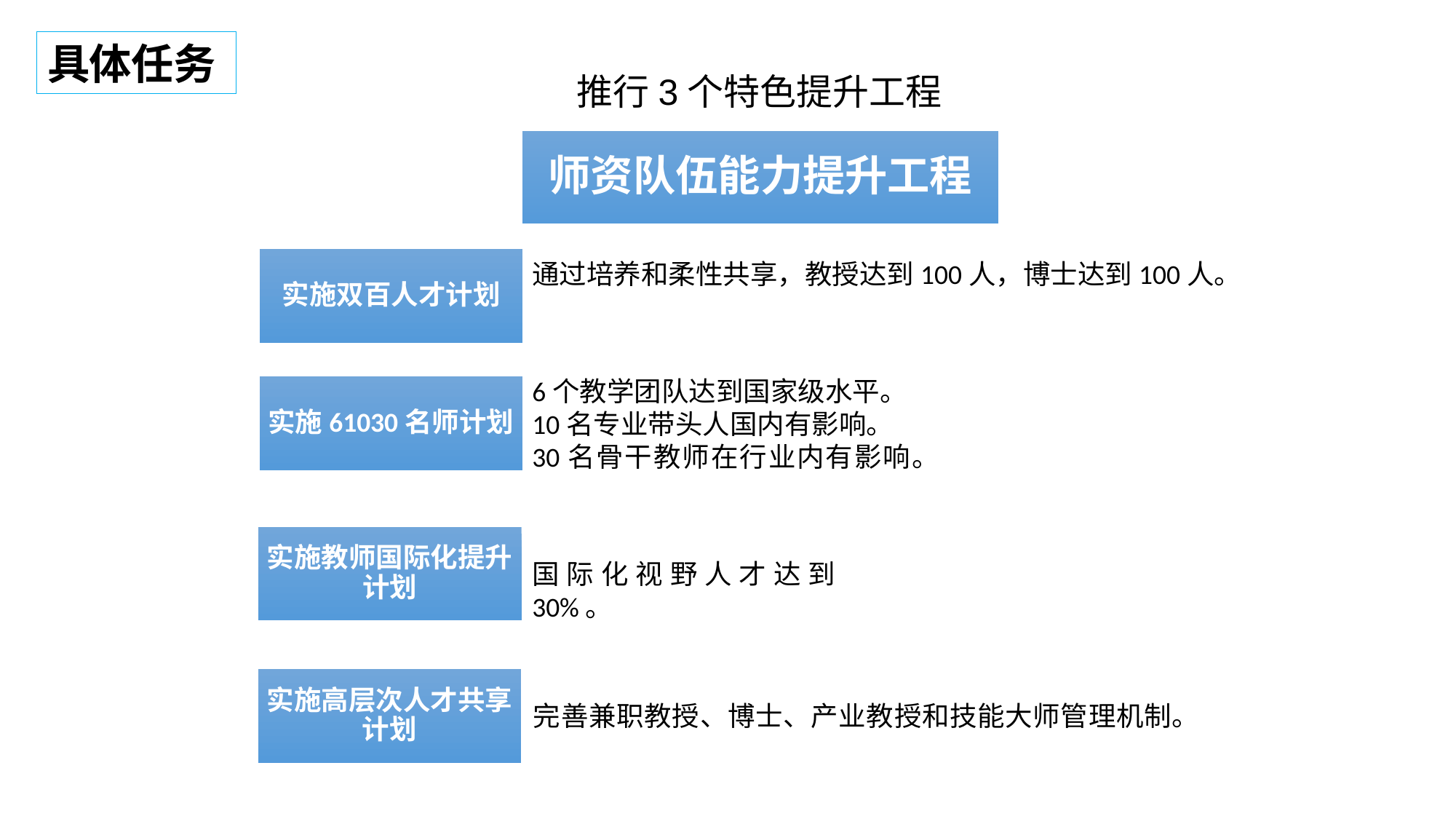

具体任务
推行3个特色提升工程
师资队伍能力提升工程
实施双百人才计划
通过培养和柔性共享，教授达到100人，博士达到100人。
6个教学团队达到国家级水平。
10名专业带头人国内有影响。
30名骨干教师在行业内有影响。
实施61030名师计划
实施教师国际化提升计划
国际化视野人才达到30%。
实施高层次人才共享计划
完善兼职教授、博士、产业教授和技能大师管理机制。